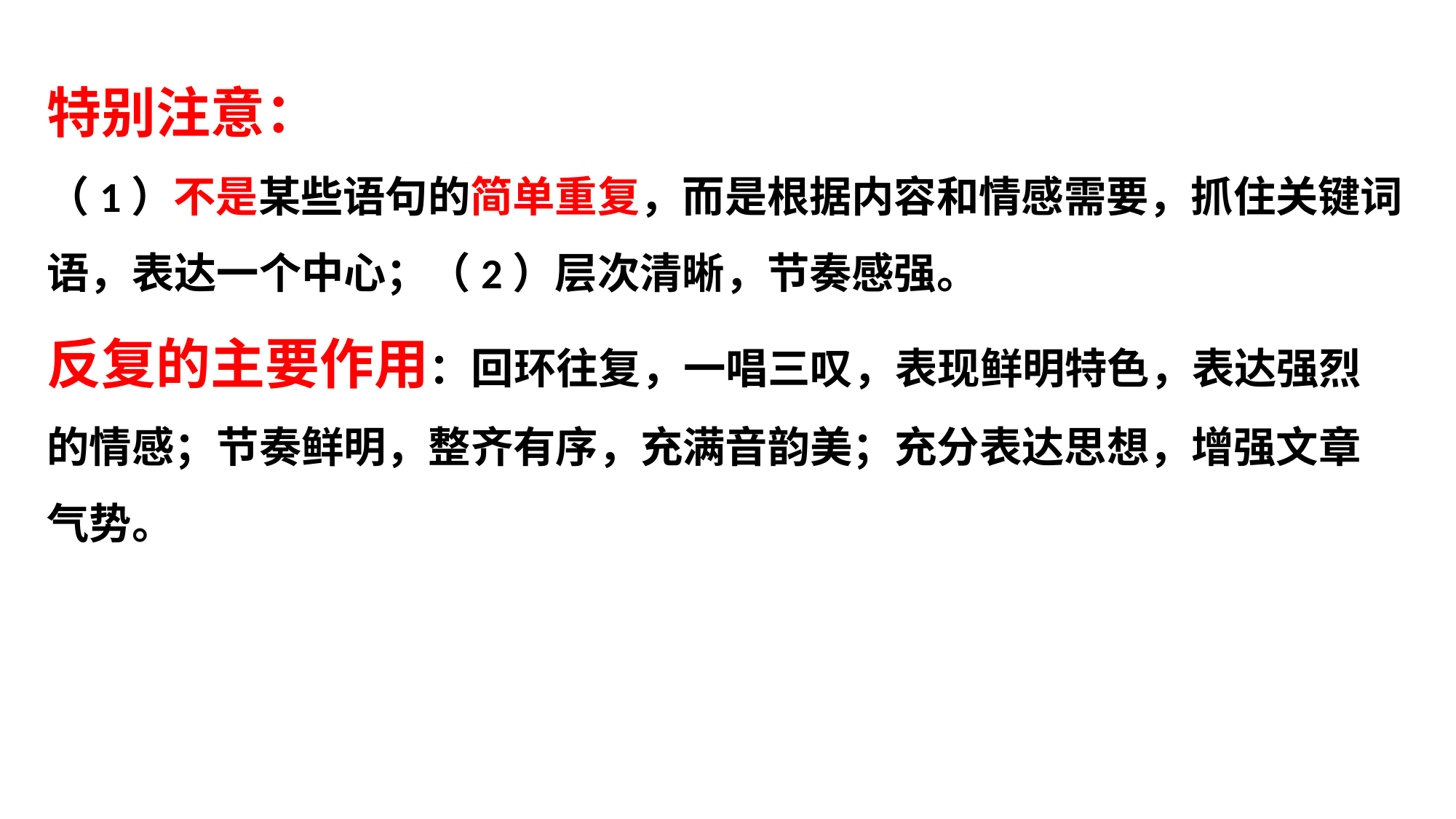

特别注意：
（1）不是某些语句的简单重复，而是根据内容和情感需要，抓住关键词语，表达一个中心；（2）层次清晰，节奏感强。
反复的主要作用：回环往复，一唱三叹，表现鲜明特色，表达强烈的情感；节奏鲜明，整齐有序，充满音韵美；充分表达思想，增强文章气势。